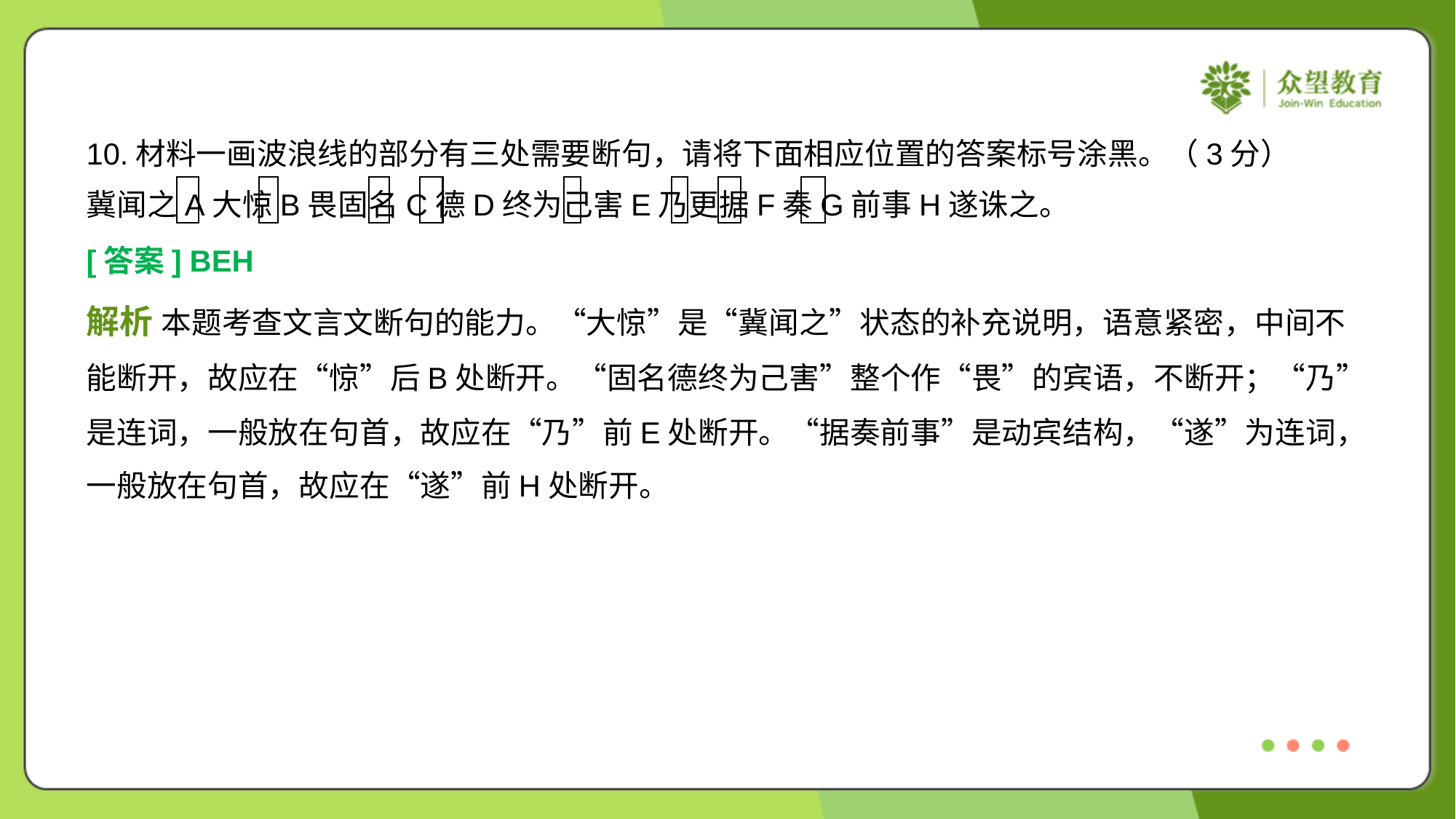

10.材料一画波浪线的部分有三处需要断句，请将下面相应位置的答案标号涂黑。（3分）
冀闻之A大惊B畏固名C德D终为己害E乃更据F奏G前事H遂诛之。

[答案] BEH
解析 本题考查文言文断句的能力。“大惊”是“冀闻之”状态的补充说明，语意紧密，中间不
能断开，故应在“惊”后B处断开。“固名德终为己害”整个作“畏”的宾语，不断开；“乃”
是连词，一般放在句首，故应在“乃”前E处断开。“据奏前事”是动宾结构，“遂”为连词，
一般放在句首，故应在“遂”前H处断开。